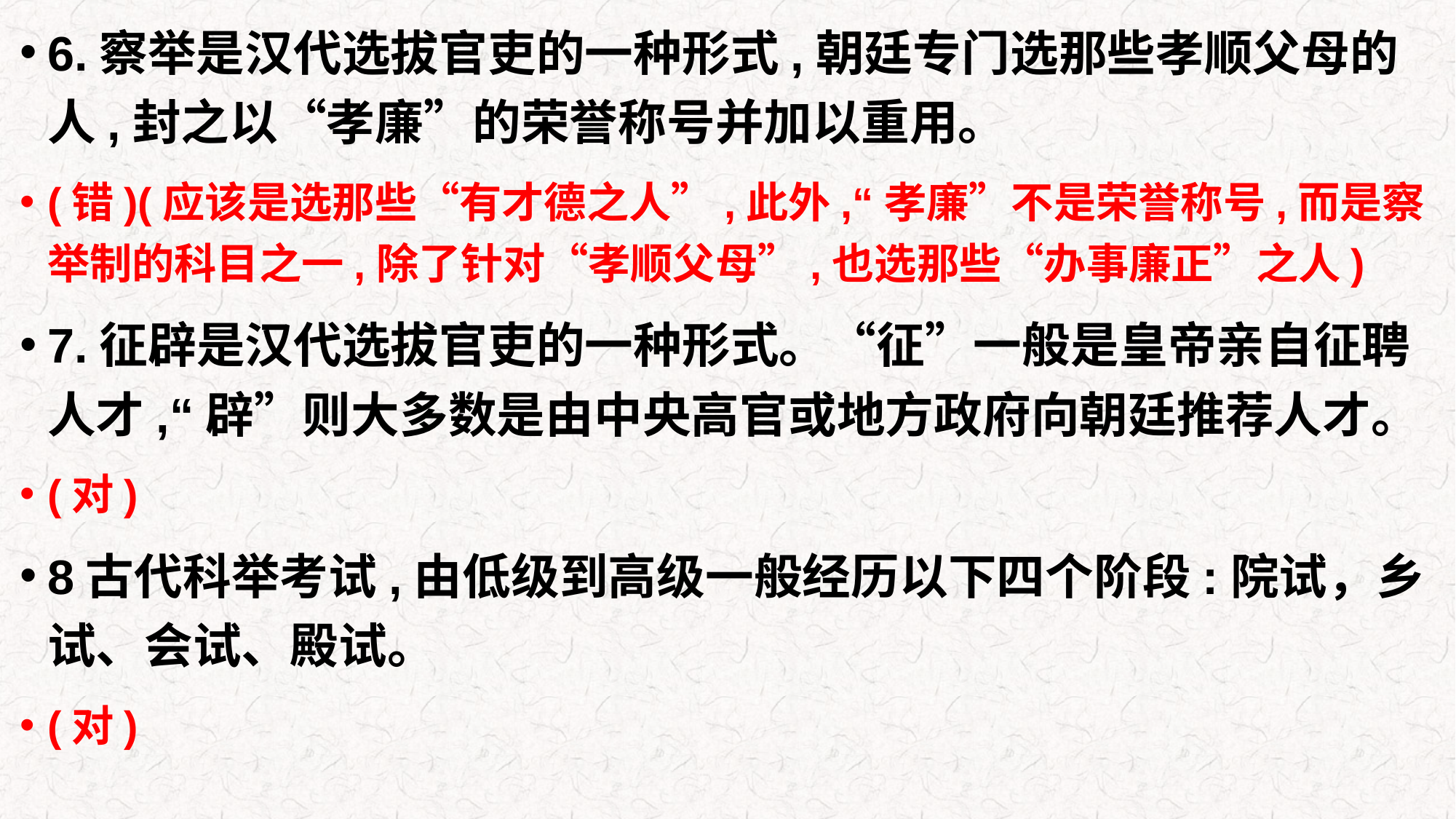

6.察举是汉代选拔官吏的一种形式,朝廷专门选那些孝顺父母的人,封之以“孝廉”的荣誉称号并加以重用。
(错)(应该是选那些“有才德之人”,此外,“孝廉”不是荣誉称号,而是察举制的科目之一,除了针对“孝顺父母”,也选那些“办事廉正”之人)
7.征辟是汉代选拔官吏的一种形式。“征”一般是皇帝亲自征聘人才,“辟”则大多数是由中央高官或地方政府向朝廷推荐人才。
(对)
8古代科举考试,由低级到高级一般经历以下四个阶段:院试，乡试、会试、殿试。
(对)